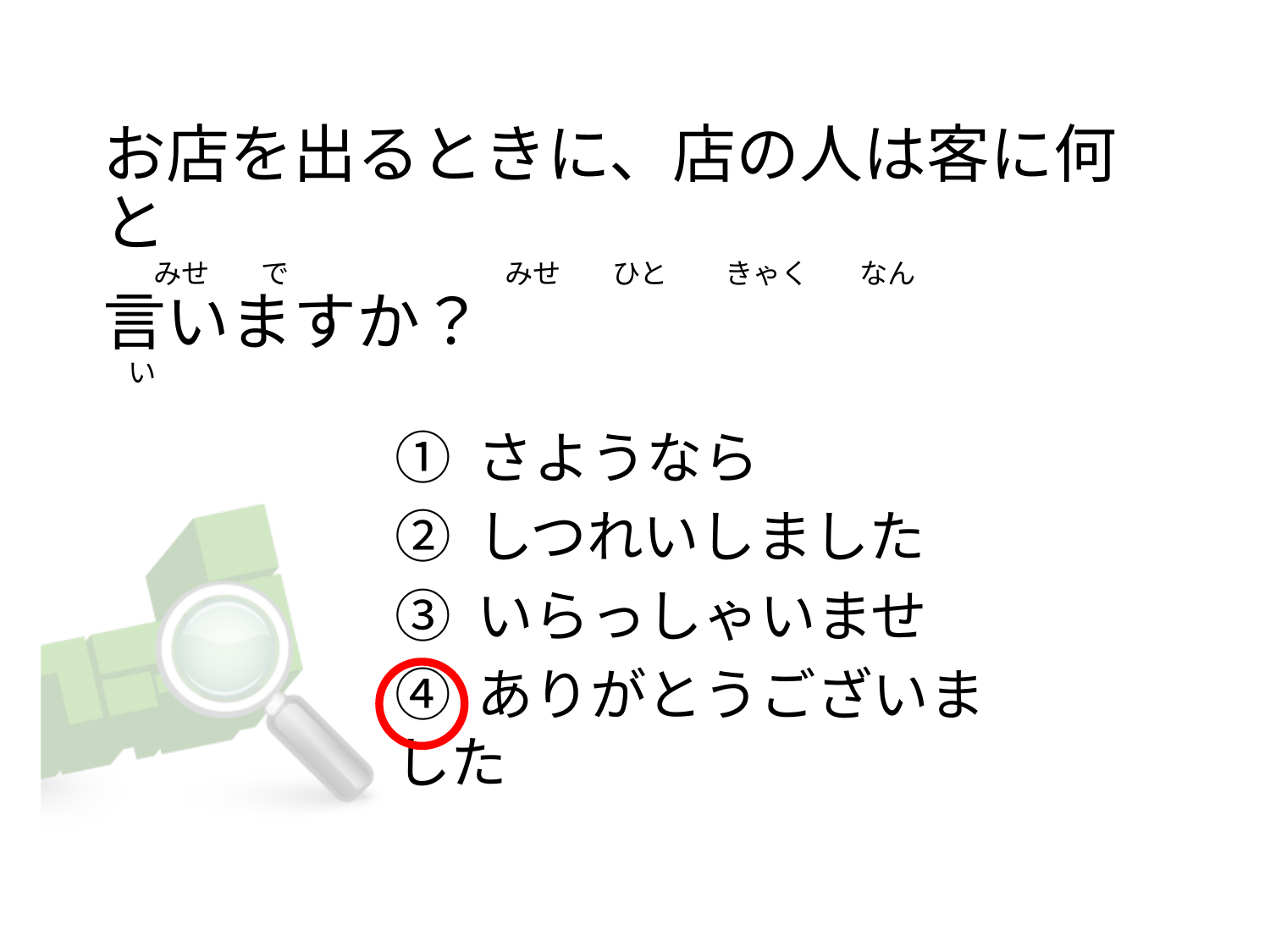

お店を出るときに、店の人は客に何と
       みせ        で                                  みせ        ひと         きゃく        なん         
言いますか？
   い
① さようなら
② しつれいしました
③ いらっしゃいませ
④ ありがとうございました